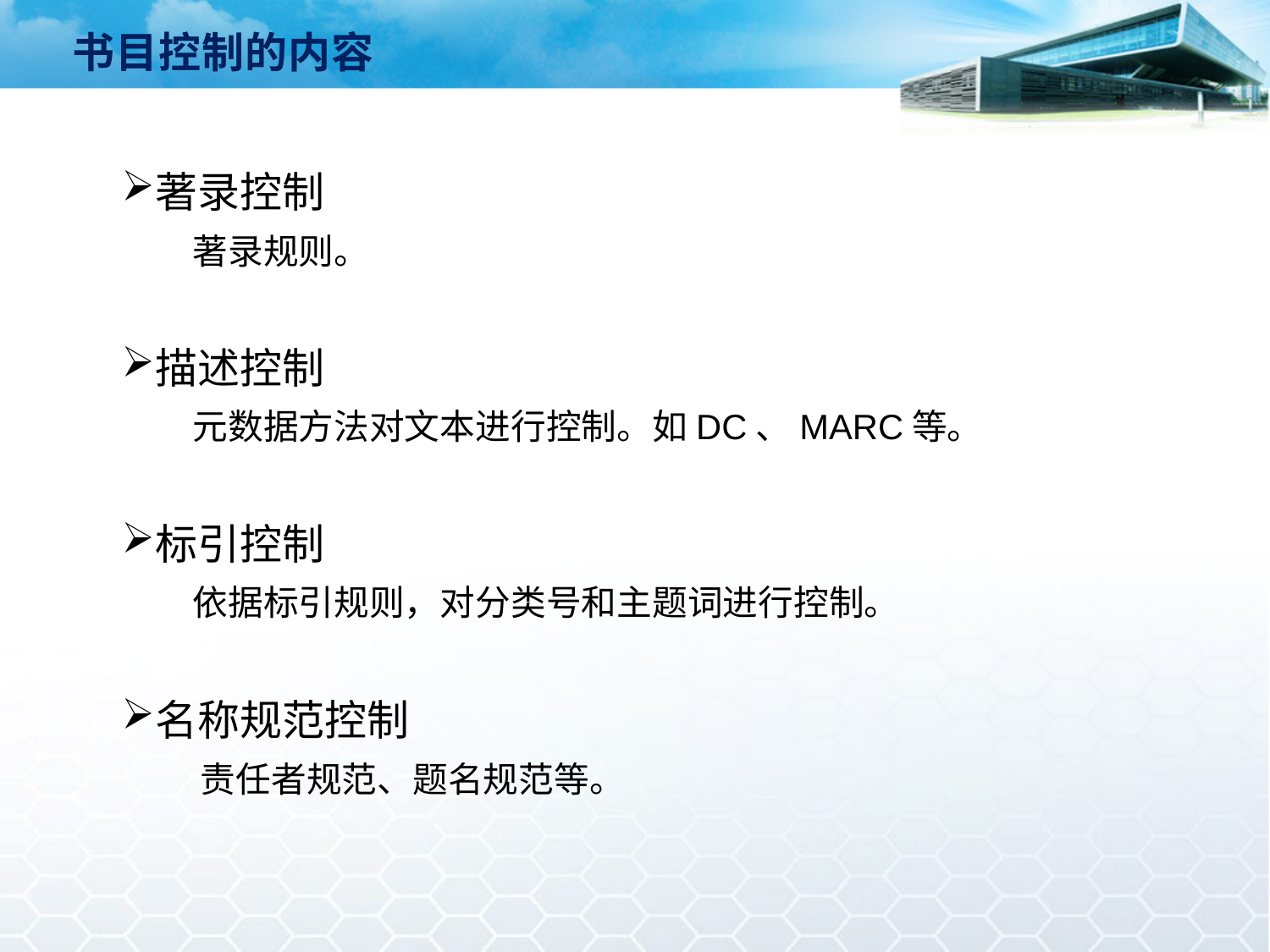

书目控制的内容
著录控制
        著录规则。

描述控制
        元数据方法对文本进行控制。如DC、MARC等。

标引控制
        依据标引规则，对分类号和主题词进行控制。

名称规范控制
         责任者规范、题名规范等。